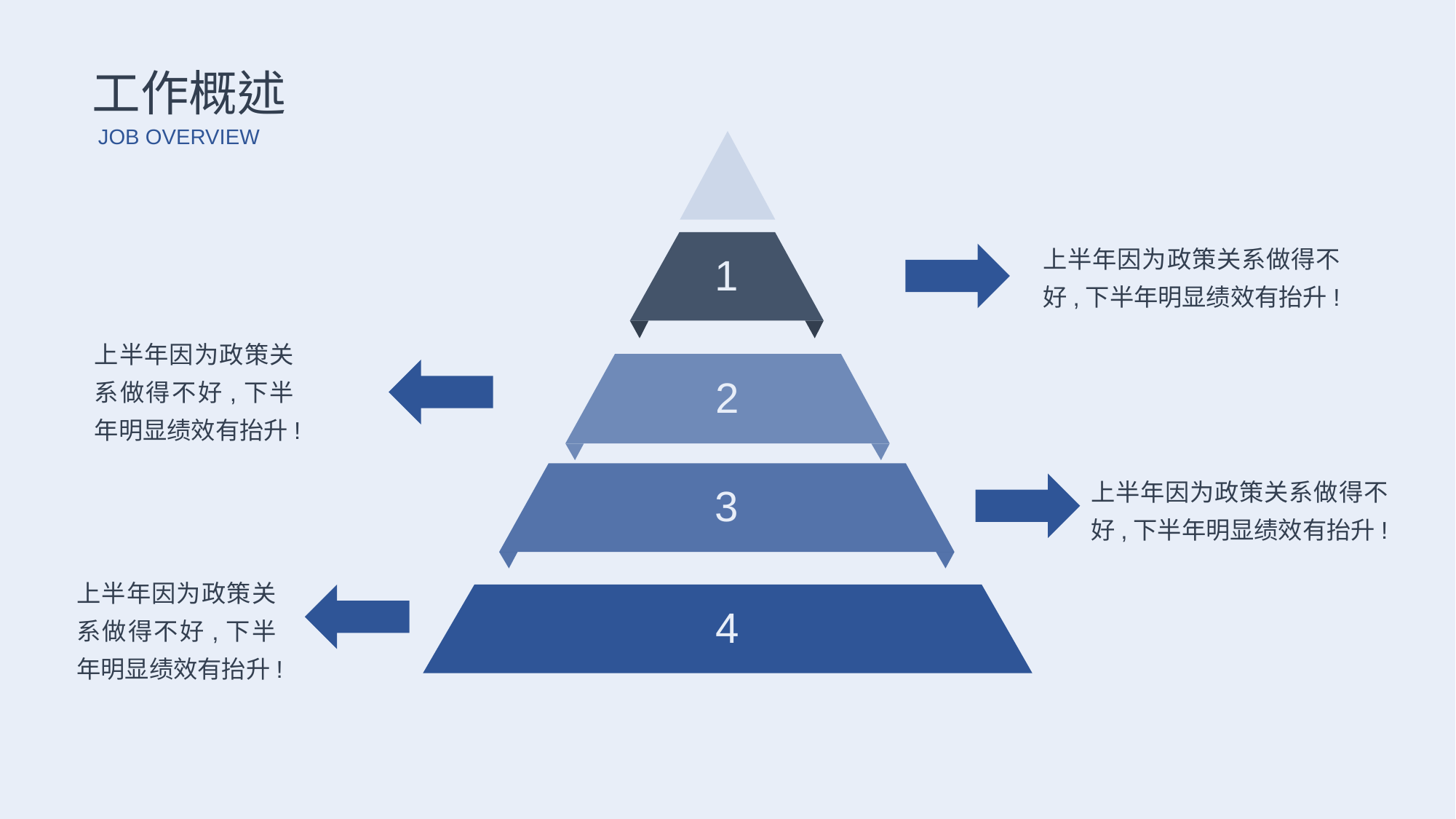

工作概述
JOB OVERVIEW

上半年因为政策关系做得不好,下半年明显绩效有抬升!
1

上半年因为政策关系做得不好,下半年明显绩效有抬升!
2

3

上半年因为政策关系做得不好,下半年明显绩效有抬升!

上半年因为政策关系做得不好,下半年明显绩效有抬升!

4